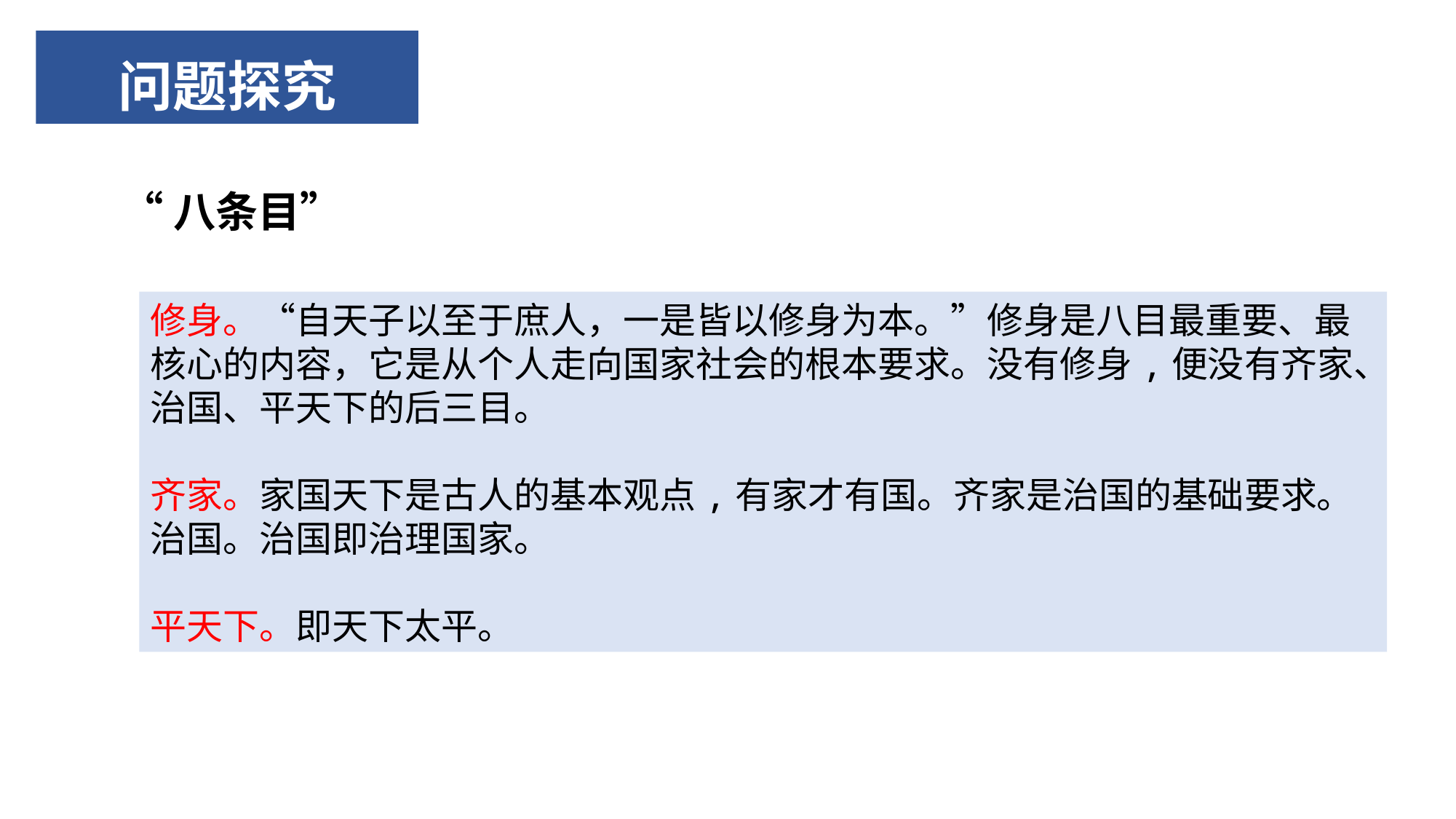

# 问题探究
“八条目”
修身。“自天子以至于庶人，一是皆以修身为本。”修身是八目最重要、最核心的内容，它是从个人走向国家社会的根本要求。没有修身,便没有齐家、治国、平天下的后三目。

齐家。家国天下是古人的基本观点,有家才有国。齐家是治国的基础要求。治国。治国即治理国家。

平天下。即天下太平。